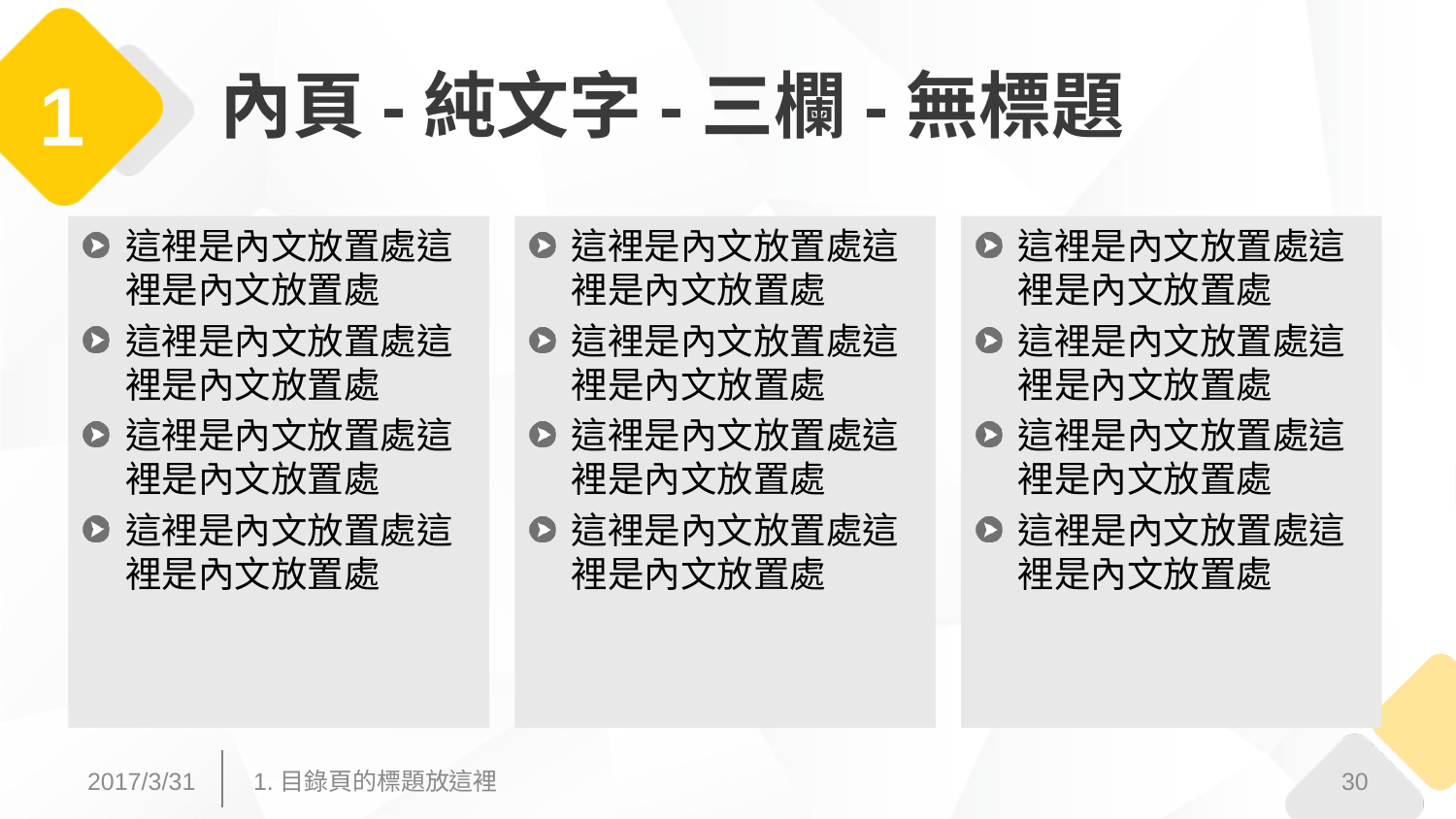

# 內頁-純文字-三欄-無標題
1
這裡是內文放置處這裡是內文放置處
這裡是內文放置處這裡是內文放置處
這裡是內文放置處這裡是內文放置處
這裡是內文放置處這裡是內文放置處
這裡是內文放置處這裡是內文放置處
這裡是內文放置處這裡是內文放置處
這裡是內文放置處這裡是內文放置處
這裡是內文放置處這裡是內文放置處
這裡是內文放置處這裡是內文放置處
這裡是內文放置處這裡是內文放置處
這裡是內文放置處這裡是內文放置處
這裡是內文放置處這裡是內文放置處
2017/3/31
30
1.目錄頁的標題放這裡